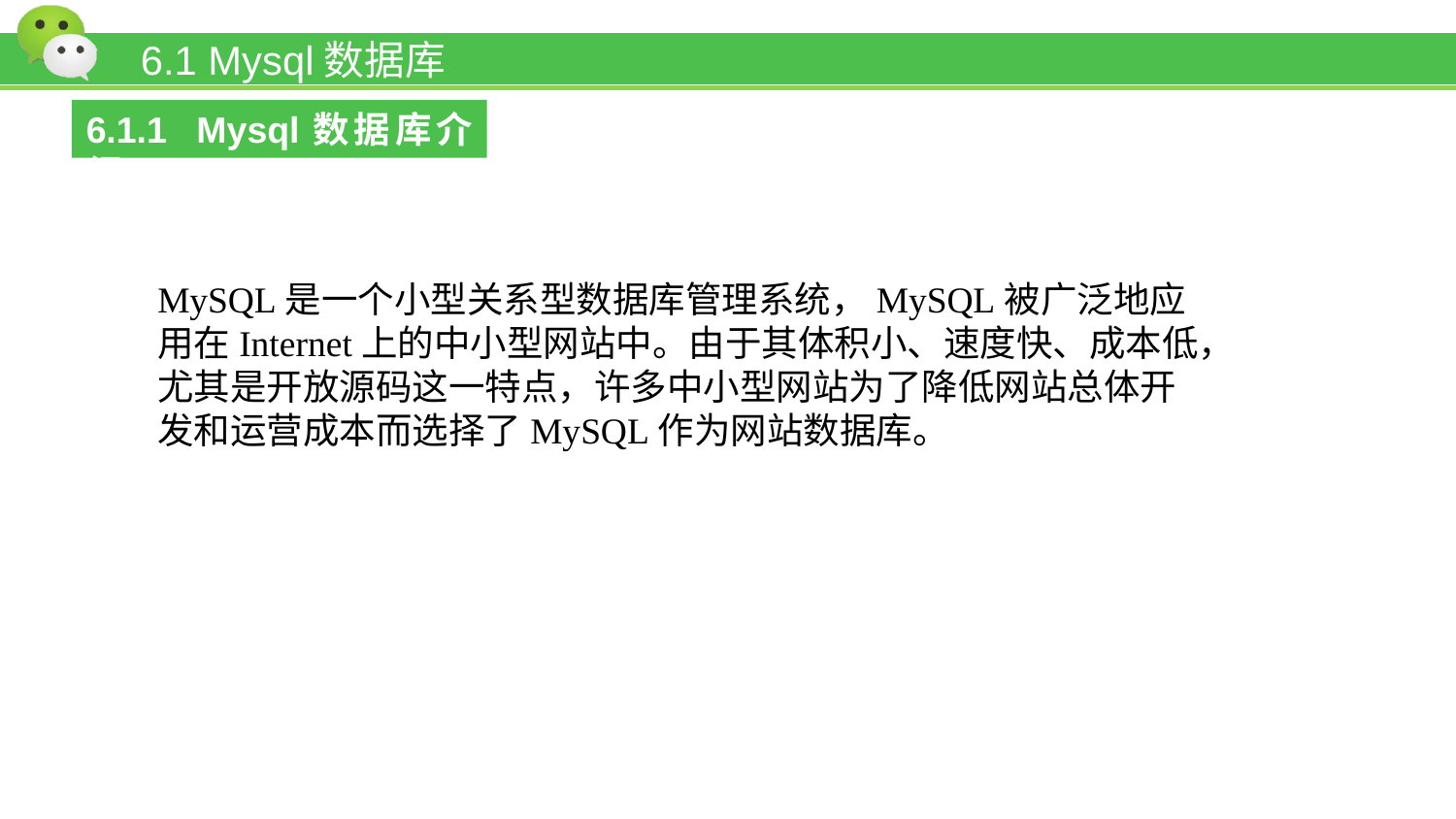

# 6.1 Mysql数据库
6.1.1  Mysql数据库介绍
MySQL是一个小型关系型数据库管理系统，MySQL被广泛地应用在Internet上的中小型网站中。由于其体积小、速度快、成本低，尤其是开放源码这一特点，许多中小型网站为了降低网站总体开发和运营成本而选择了MySQL作为网站数据库。